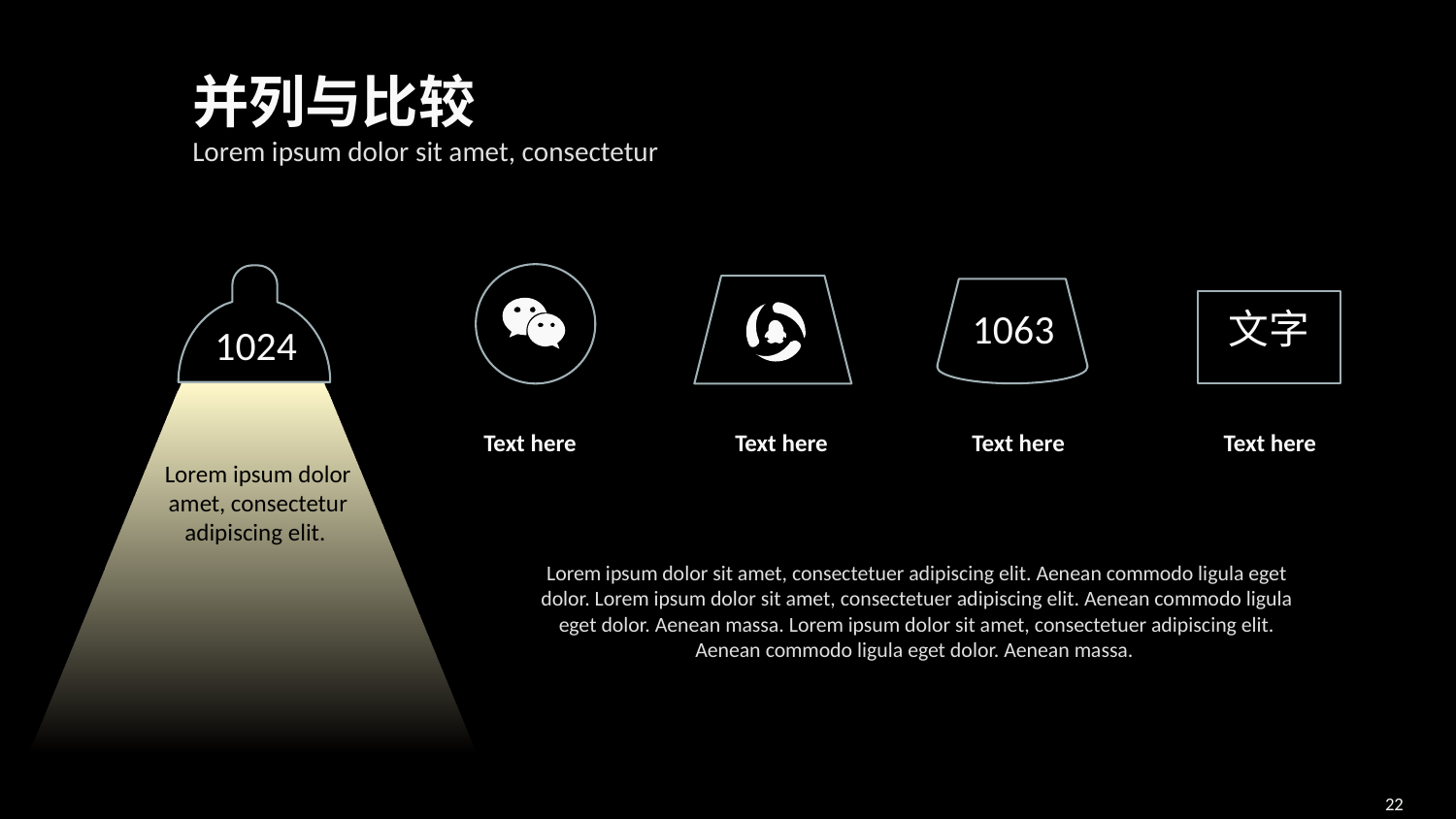

并列与比较
Lorem ipsum dolor sit amet, consectetur

1063
文字

1024

Text here
Text here
Text here
Text here
Lorem ipsum dolor amet, consectetur adipiscing elit.
Lorem ipsum dolor sit amet, consectetuer adipiscing elit. Aenean commodo ligula eget dolor. Lorem ipsum dolor sit amet, consectetuer adipiscing elit. Aenean commodo ligula eget dolor. Aenean massa. Lorem ipsum dolor sit amet, consectetuer adipiscing elit. Aenean commodo ligula eget dolor. Aenean massa.